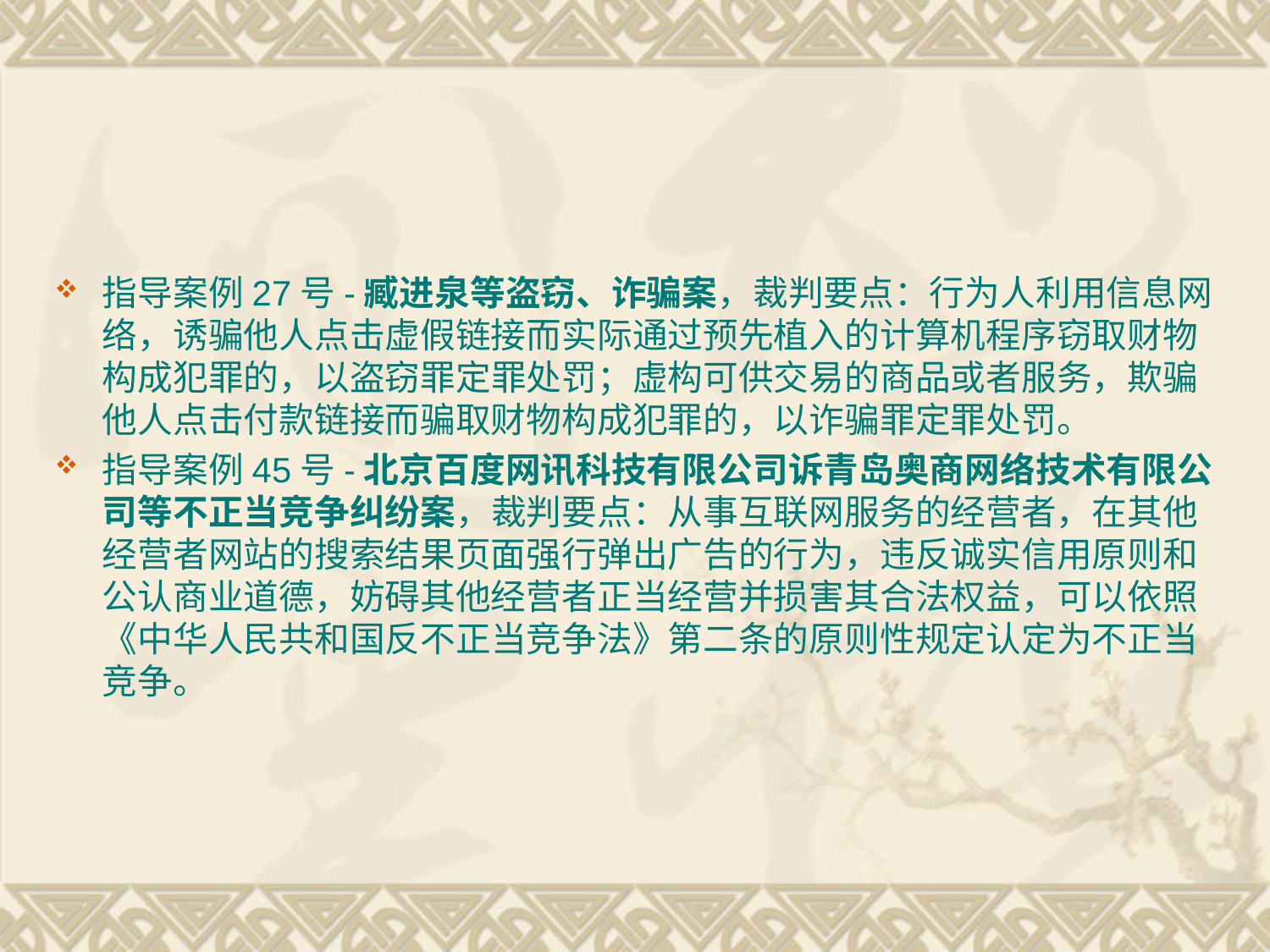

#
指导案例27号-臧进泉等盗窃、诈骗案，裁判要点：行为人利用信息网络，诱骗他人点击虚假链接而实际通过预先植入的计算机程序窃取财物构成犯罪的，以盗窃罪定罪处罚；虚构可供交易的商品或者服务，欺骗他人点击付款链接而骗取财物构成犯罪的，以诈骗罪定罪处罚。
指导案例45号-北京百度网讯科技有限公司诉青岛奥商网络技术有限公司等不正当竞争纠纷案，裁判要点：从事互联网服务的经营者，在其他经营者网站的搜索结果页面强行弹出广告的行为，违反诚实信用原则和公认商业道德，妨碍其他经营者正当经营并损害其合法权益，可以依照《中华人民共和国反不正当竞争法》第二条的原则性规定认定为不正当竞争。